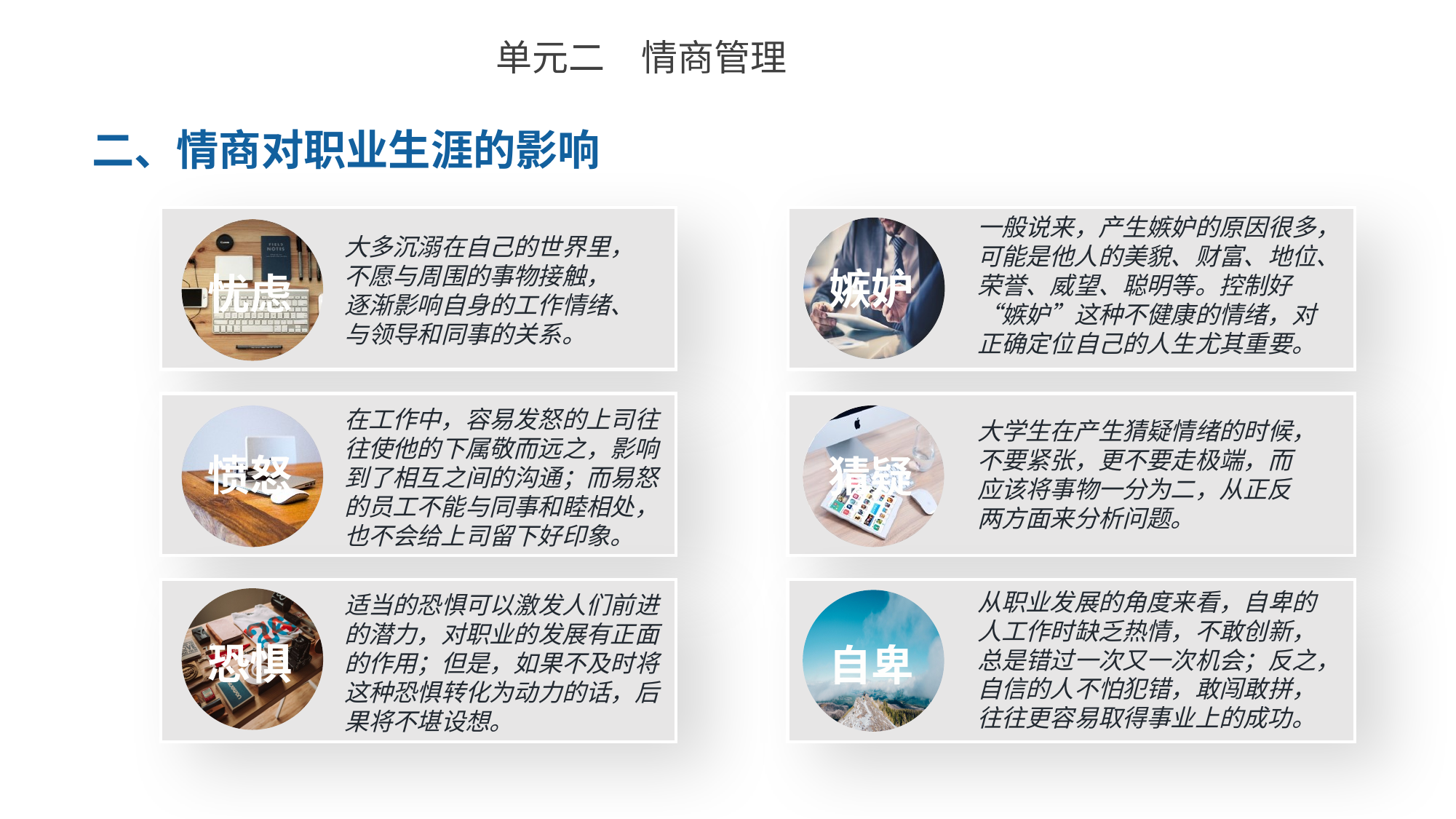

单元二　情商管理
二、情商对职业生涯的影响
一般说来，产生嫉妒的原因很多，可能是他人的美貌、财富、地位、荣誉、威望、聪明等。控制好“嫉妒”这种不健康的情绪，对正确定位自己的人生尤其重要。

大多沉溺在自己的世界里，不愿与周围的事物接触，逐渐影响自身的工作情绪、与领导和同事的关系。

嫉妒
忧虑
在工作中，容易发怒的上司往往使他的下属敬而远之，影响到了相互之间的沟通；而易怒的员工不能与同事和睦相处，也不会给上司留下好印象。
大学生在产生猜疑情绪的时候，不要紧张，更不要走极端，而应该将事物一分为二，从正反两方面来分析问题。
愤怒
猜疑
从职业发展的角度来看，自卑的人工作时缺乏热情，不敢创新，总是错过一次又一次机会；反之，自信的人不怕犯错，敢闯敢拼，往往更容易取得事业上的成功。
适当的恐惧可以激发人们前进的潜力，对职业的发展有正面的作用；但是，如果不及时将这种恐惧转化为动力的话，后果将不堪设想。
恐惧
自卑